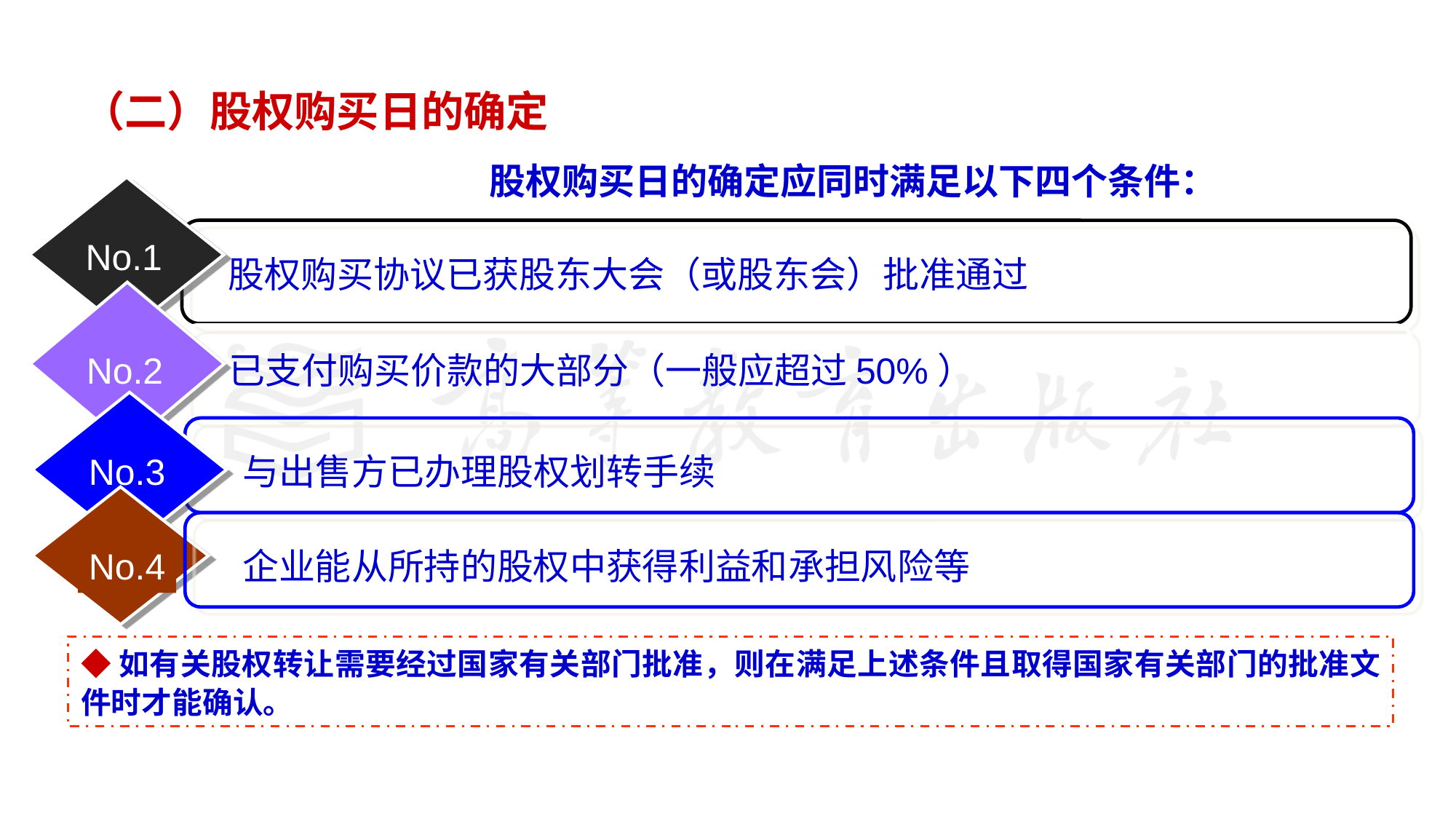

（二）股权购买日的确定
股权购买日的确定应同时满足以下四个条件：

No.1
股权购买协议已获股东大会（或股东会）批准通过

已支付购买价款的大部分（一般应超过50%）
No.2

No.3
与出售方已办理股权划转手续

No.4
企业能从所持的股权中获得利益和承担风险等
◆如有关股权转让需要经过国家有关部门批准，则在满足上述条件且取得国家有关部门的批准文件时才能确认。